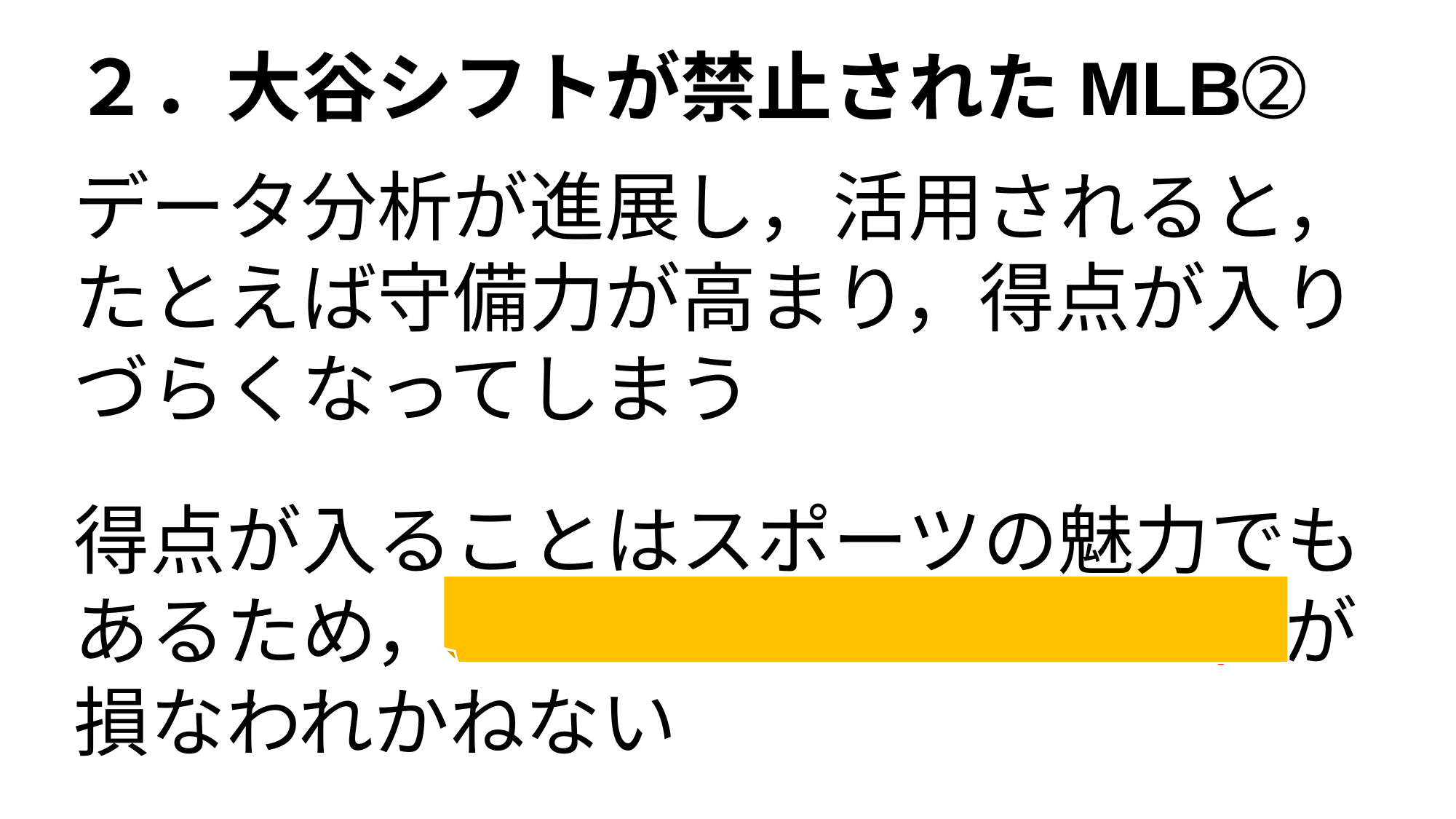

２．大谷シフトが禁止されたMLB➁
データ分析が進展し，活用されると，たとえば守備力が高まり，得点が入りづらくなってしまう

得点が入ることはスポーツの魅力でもあるため，エンターテインメント性が損なわれかねない